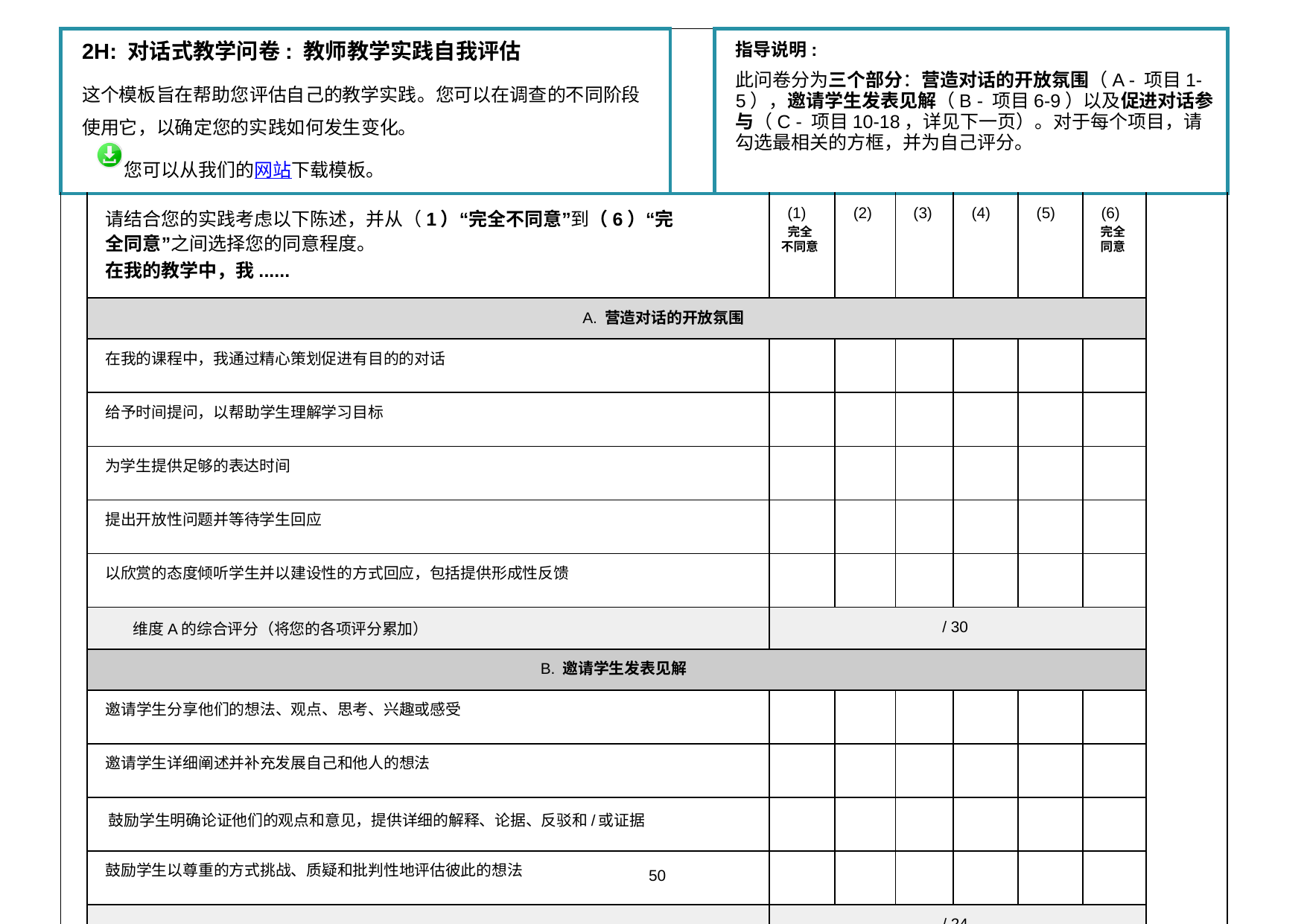

| 2H: 对话式教学问卷: 教师教学实践自我评估 这个模板旨在帮助您评估自己的教学实践。您可以在调查的不同阶段使用它，以确定您的实践如何发生变化。 您可以从我们的网站下载模板。 |  |  | 指导说明: 此问卷分为三个部分：营造对话的开放氛围（A - 项目1-5），邀请学生发表见解（B - 项目6-9）以及促进对话参与（C - 项目10-18，详见下一页）。对于每个项目，请勾选最相关的方框，并为自己评分。 |  |  |  |  |  |  |  |
| --- | --- | --- | --- | --- | --- | --- | --- | --- | --- | --- |
|  | 请结合您的实践考虑以下陈述，并从（1）“完全不同意”到（6）“完全同意”之间选择您的同意程度。 在我的教学中，我...... |  |  | (1) | (2) | (3) | (4) | (5) | (6) |  |
|  | A. 营造对话的开放氛围 |  |  |  |  |  |  |  |  |  |
|  | 在我的课程中，我通过精心策划促进有目的的对话 |  |  |  |  |  |  |  |  |  |
|  | 给予时间提问，以帮助学生理解学习目标 |  |  |  |  |  |  |  |  |  |
|  | 为学生提供足够的表达时间 |  |  |  |  |  |  |  |  |  |
|  | 提出开放性问题并等待学生回应 |  |  |  |  |  |  |  |  |  |
|  | 以欣赏的态度倾听学生并以建设性的方式回应，包括提供形成性反馈 |  |  |  |  |  |  |  |  |  |
|  | 维度A的综合评分（将您的各项评分累加） |  |  | / 30 |  |  |  |  |  |  |
|  | B. 邀请学生发表见解 |  |  |  |  |  |  |  |  |  |
|  | 邀请学生分享他们的想法、观点、思考、兴趣或感受 |  |  |  |  |  |  |  |  |  |
|  | 邀请学生详细阐述并补充发展自己和他人的想法 |  |  |  |  |  |  |  |  |  |
|  | 鼓励学生明确论证他们的观点和意见，提供详细的解释、论据、反驳和/或证据 |  |  |  |  |  |  |  |  |  |
|  | 鼓励学生以尊重的方式挑战、质疑和批判性地评估彼此的想法 |  |  |  |  |  |  |  |  |  |
|  | 维度B 的综合评分（将您的各项评分累加） |  |  | / 24 |  |  |  |  |  |  |

完全
不同意
完全
同意
50